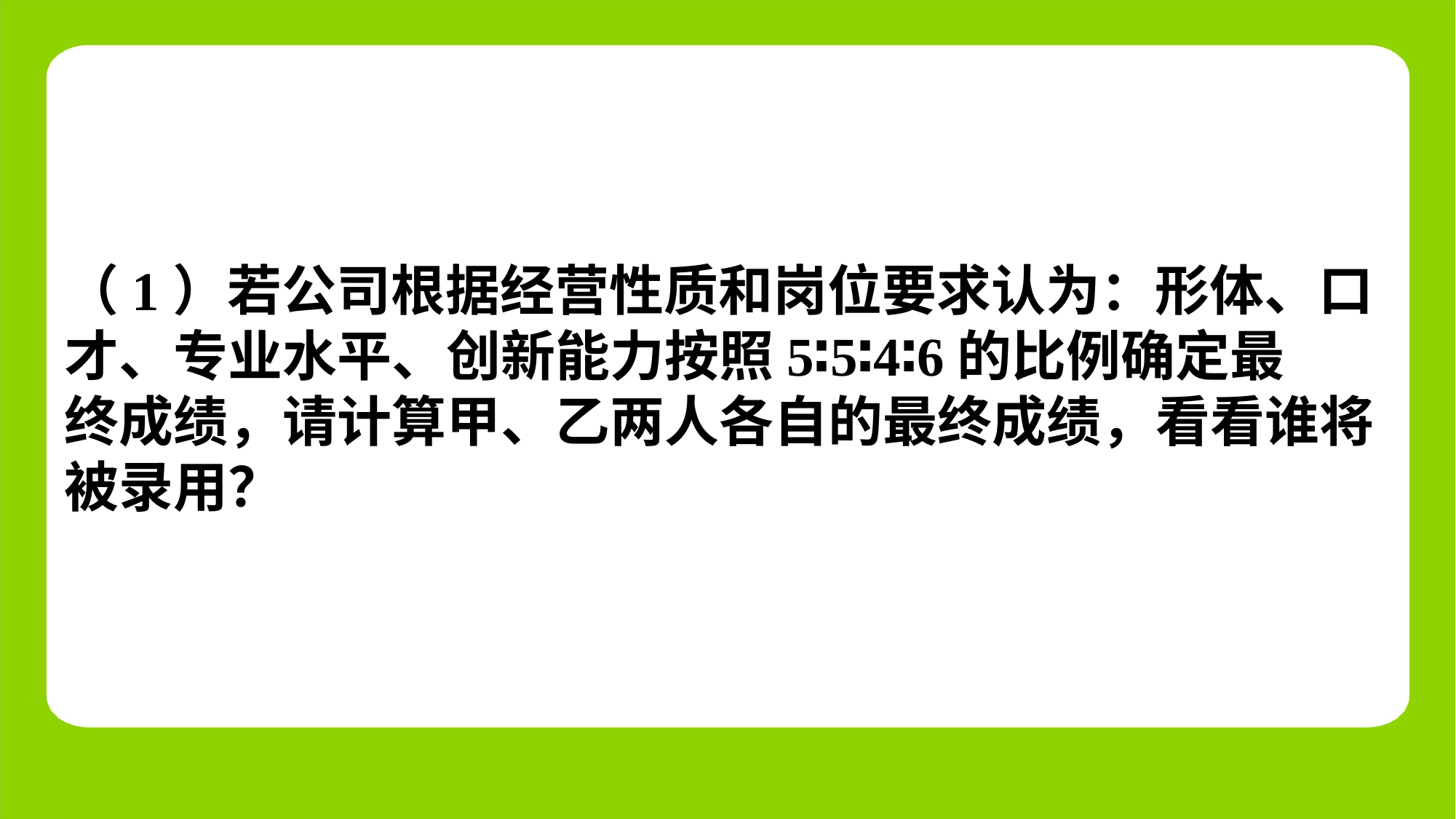

（1）若公司根据经营性质和岗位要求认为：形体、口
才、专业水平、创新能力按照5∶5∶4∶6的比例确定最
终成绩，请计算甲、乙两人各自的最终成绩，看看谁将
被录用？